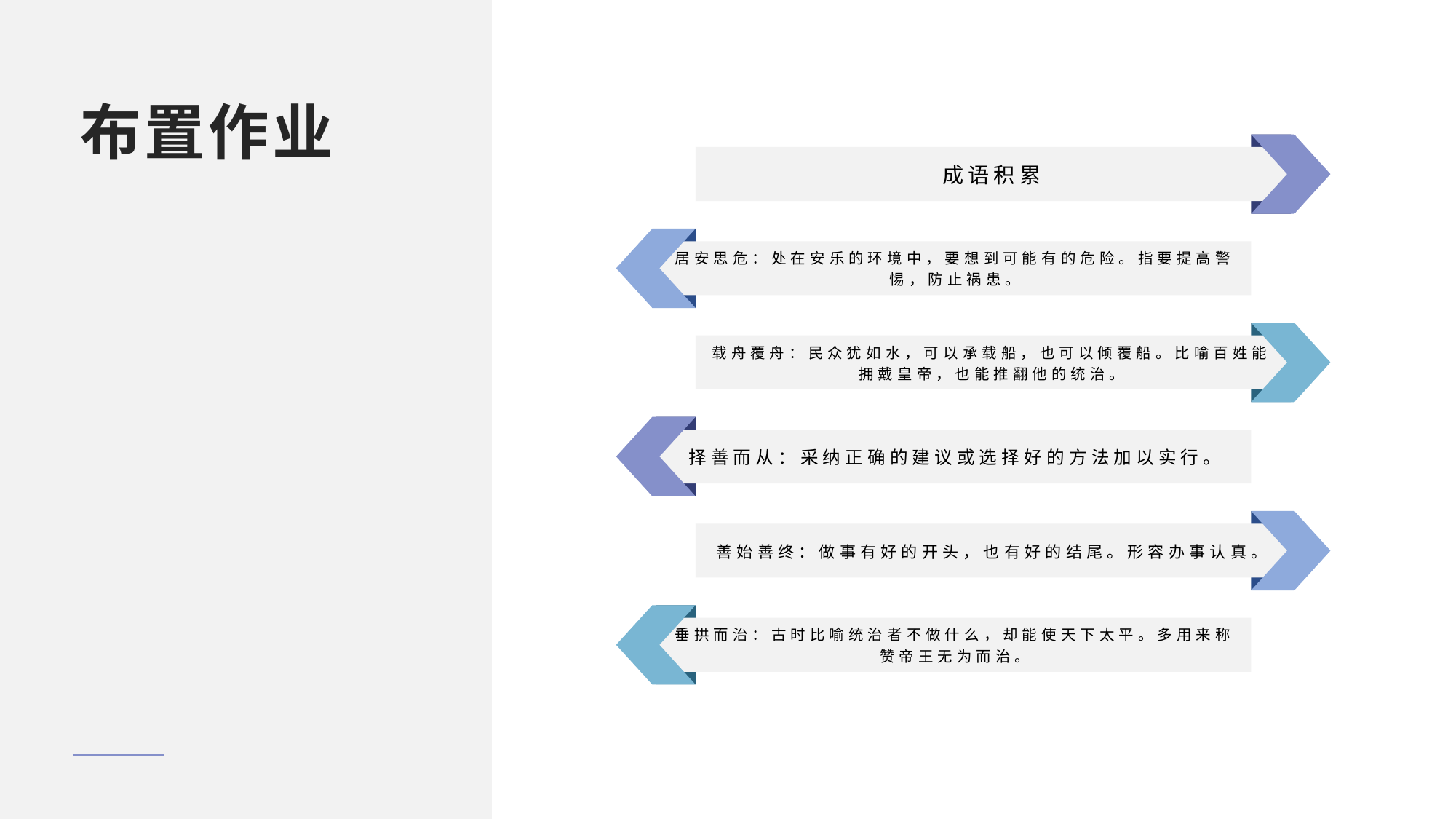

布置作业

成语积累

居安思危：处在安乐的环境中，要想到可能有的危险。指要提高警惕，防止祸患。

载舟覆舟：民众犹如水，可以承载船，也可以倾覆船。比喻百姓能拥戴皇帝，也能推翻他的统治。

择善而从：采纳正确的建议或选择好的方法加以实行。

善始善终：做事有好的开头，也有好的结尾。形容办事认真。

垂拱而治：古时比喻统治者不做什么，却能使天下太平。多用来称赞帝王无为而治。